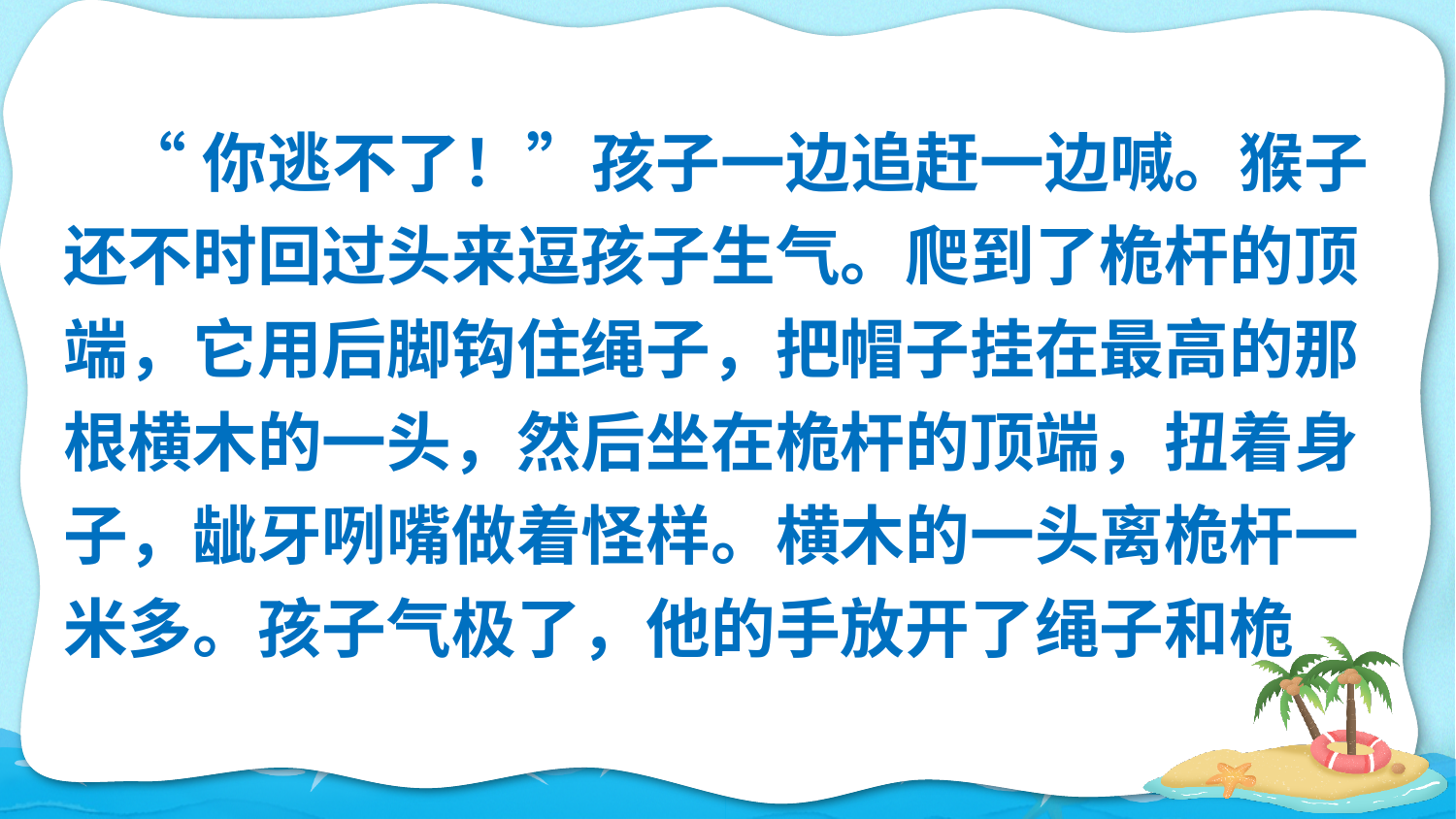

“你逃不了！”孩子一边追赶一边喊。猴子还不时回过头来逗孩子生气。爬到了桅杆的顶端，它用后脚钩住绳子，把帽子挂在最高的那根横木的一头，然后坐在桅杆的顶端，扭着身子，龇牙咧嘴做着怪样。横木的一头离桅杆一米多。孩子气极了，他的手放开了绳子和桅